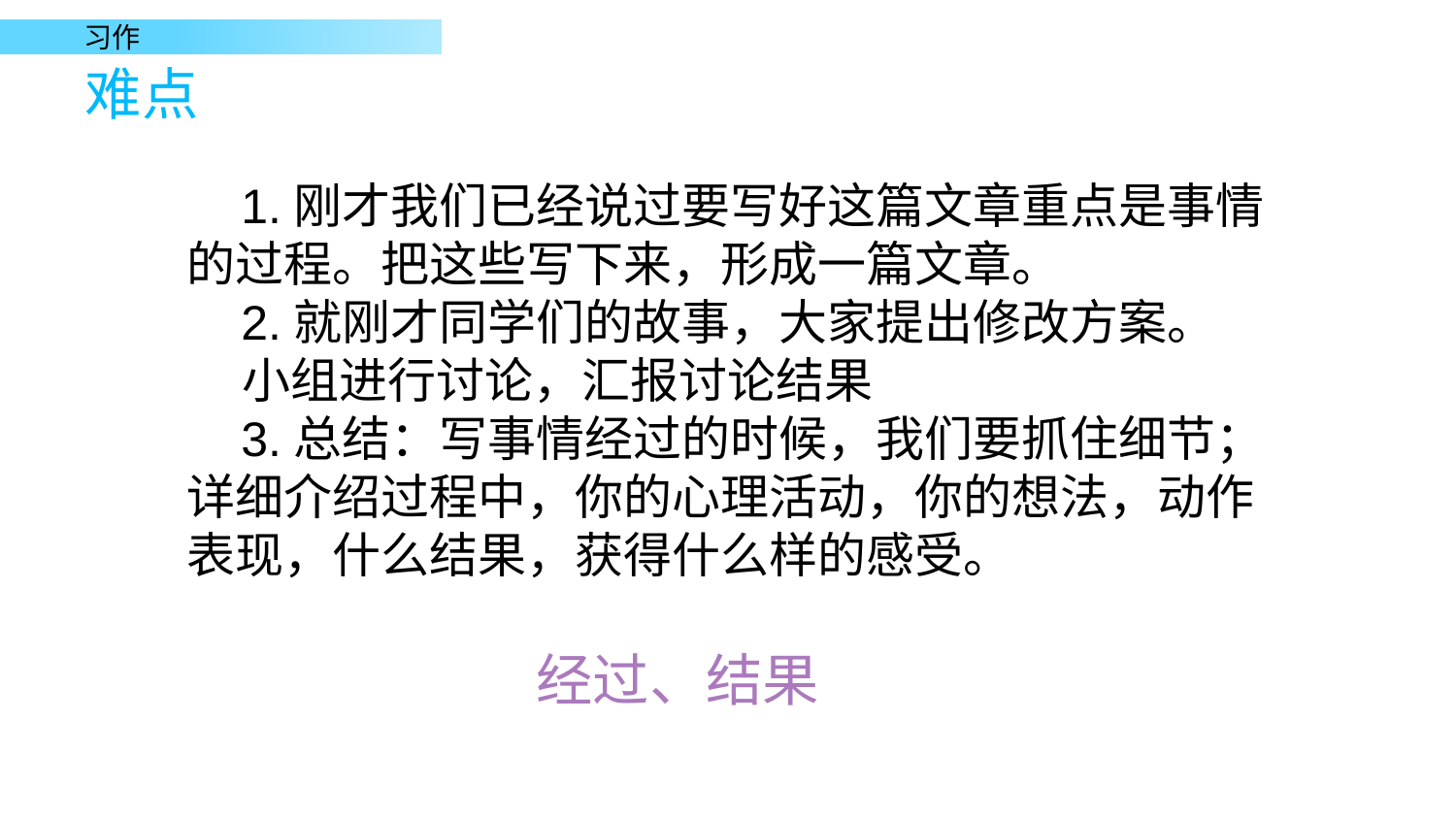

难点
    1.刚才我们已经说过要写好这篇文章重点是事情的过程。把这些写下来，形成一篇文章。
    2.就刚才同学们的故事，大家提出修改方案。
    小组进行讨论，汇报讨论结果
    3.总结：写事情经过的时候，我们要抓住细节；详细介绍过程中，你的心理活动，你的想法，动作表现，什么结果，获得什么样的感受。
经过、结果